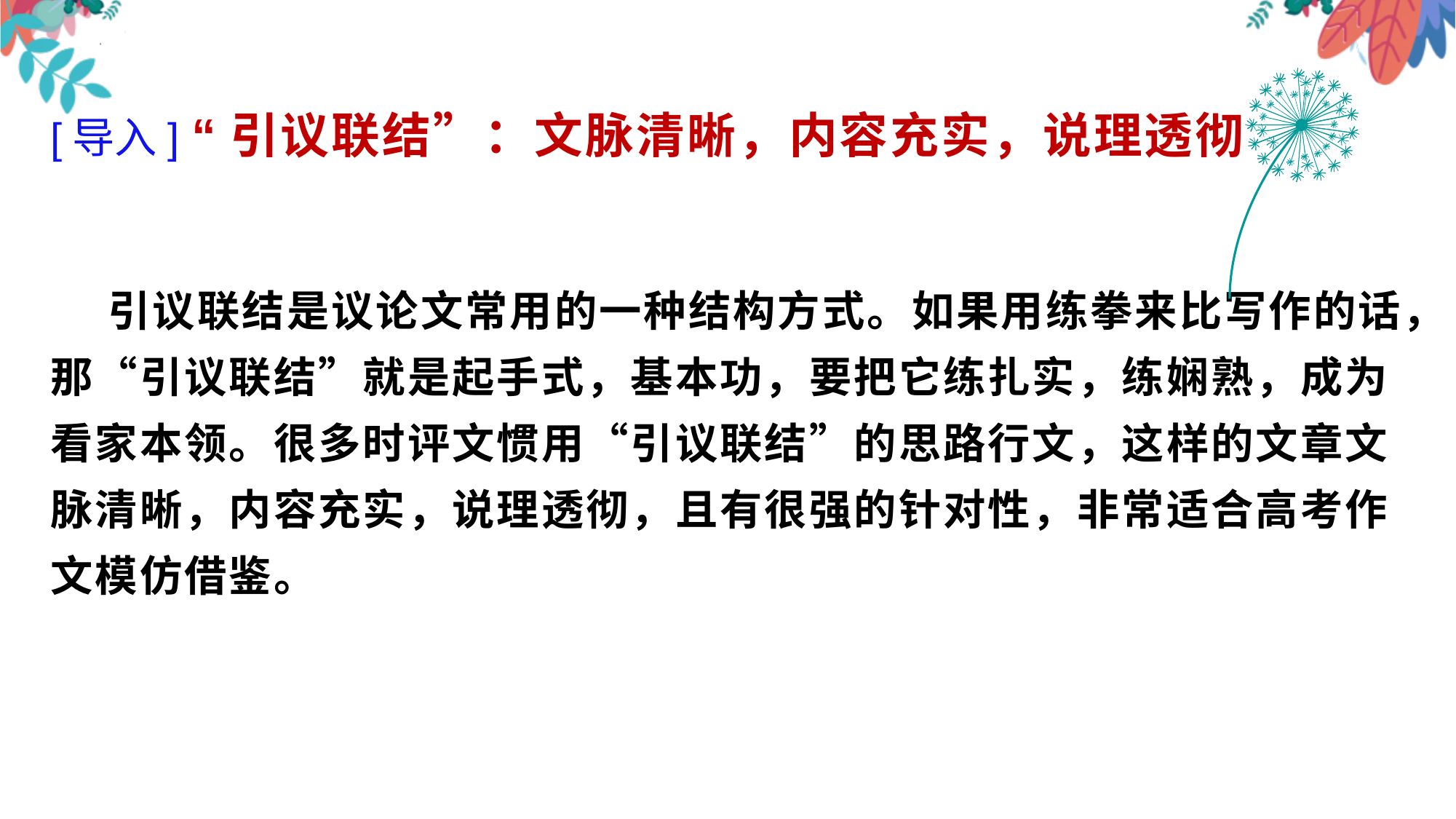

[导入] “引议联结”：文脉清晰，内容充实，说理透彻

    引议联结是议论文常用的一种结构方式。如果用练拳来比写作的话，那“引议联结”就是起手式，基本功，要把它练扎实，练娴熟，成为看家本领。很多时评文惯用“引议联结”的思路行文，这样的文章文脉清晰，内容充实，说理透彻，且有很强的针对性，非常适合高考作文模仿借鉴。